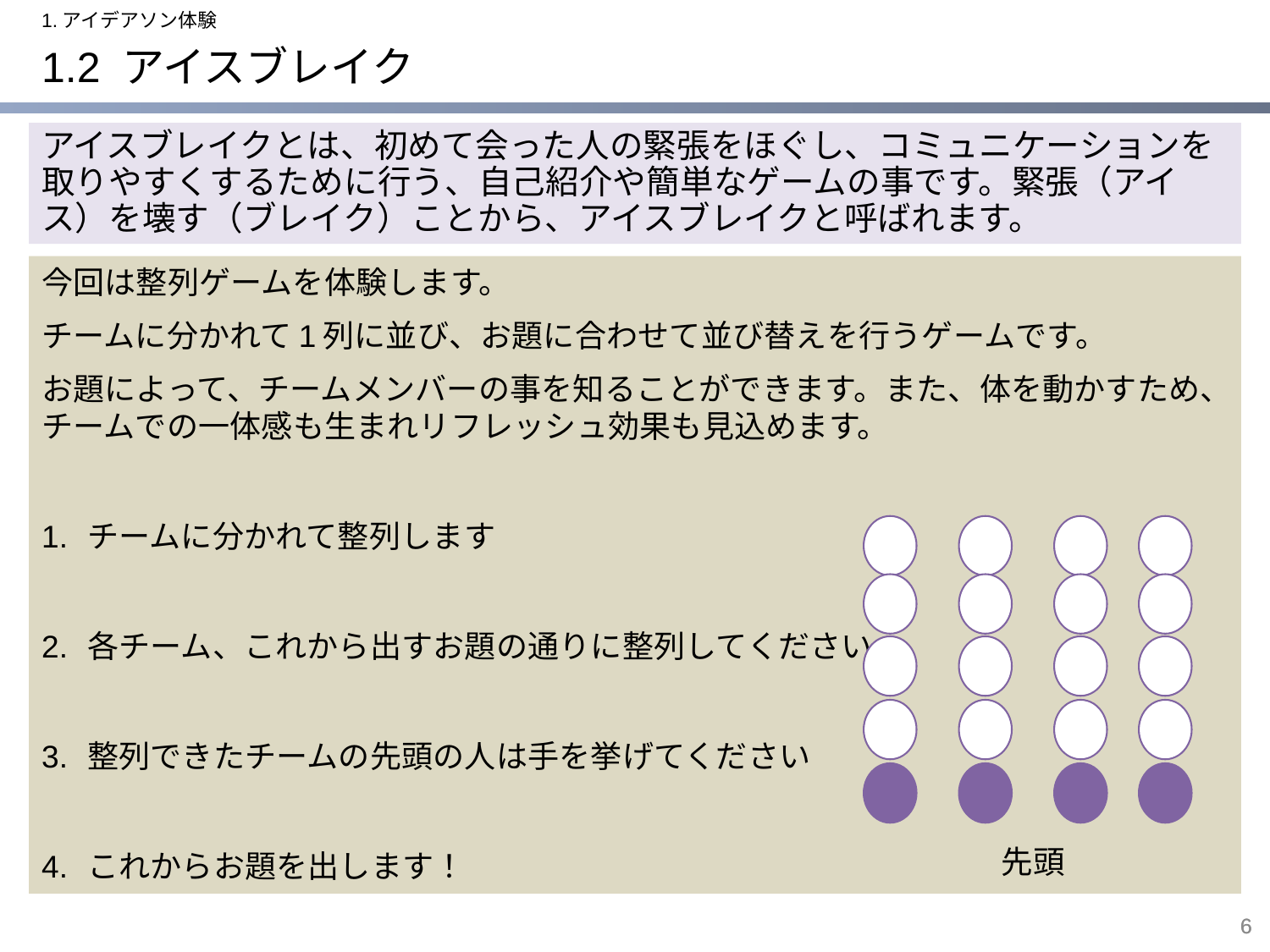

1.アイデアソン体験
# 1.2 アイスブレイク
アイスブレイクとは、初めて会った人の緊張をほぐし、コミュニケーションを取りやすくするために行う、自己紹介や簡単なゲームの事です。緊張（アイス）を壊す（ブレイク）ことから、アイスブレイクと呼ばれます。
今回は整列ゲームを体験します。
チームに分かれて1列に並び、お題に合わせて並び替えを行うゲームです。
お題によって、チームメンバーの事を知ることができます。また、体を動かすため、チームでの一体感も生まれリフレッシュ効果も見込めます。
チームに分かれて整列します
各チーム、これから出すお題の通りに整列してください
整列できたチームの先頭の人は手を挙げてください
これからお題を出します！

先頭
6